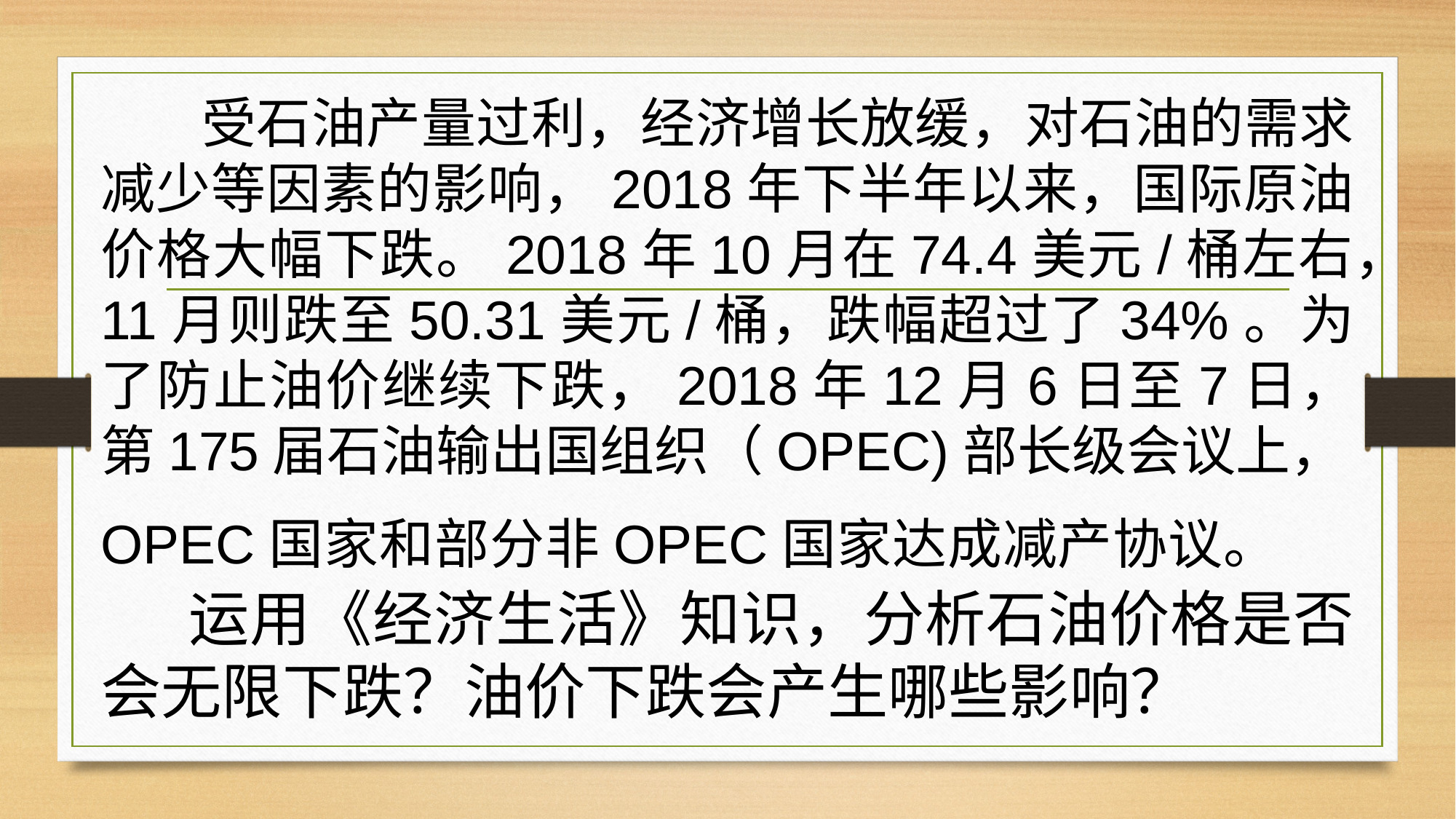

受石油产量过利，经济增长放缓，对石油的需求减少等因素的影响，2018年下半年以来，国际原油价格大幅下跌。2018年10月在74.4美元/桶左右，11月则跌至50.31美元/桶，跌幅超过了34%。为了防止油价继续下跌，2018年12月6日至7日，第175届石油输出国组织（OPEC)部长级会议上，OPEC国家和部分非OPEC国家达成减产协议。
     运用《经济生活》知识，分析石油价格是否会无限下跌？油价下跌会产生哪些影响？